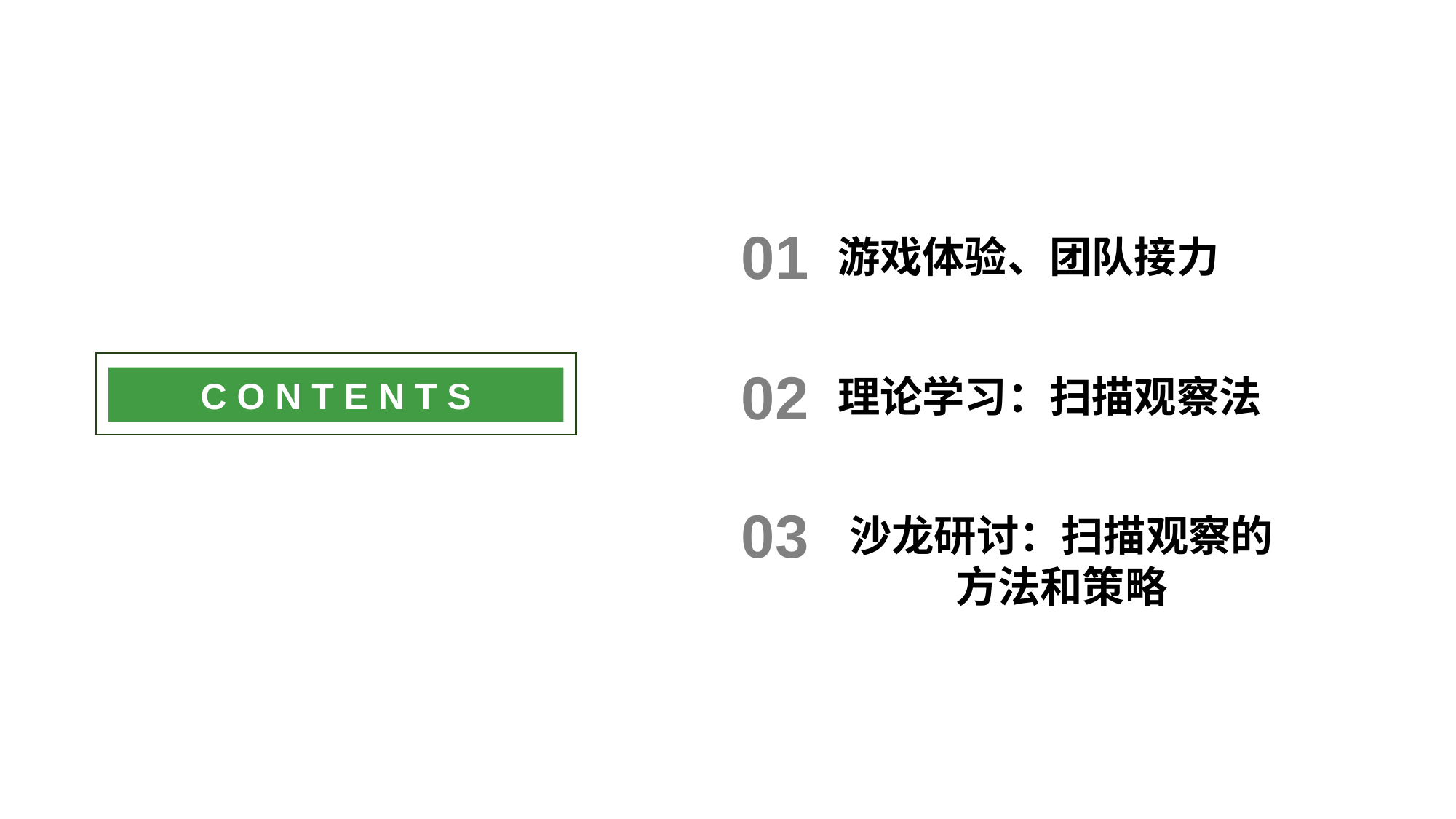

01
游戏体验、团队接力
02
理论学习：扫描观察法
03
沙龙研讨：扫描观察的方法和策略

C O N T E N T S